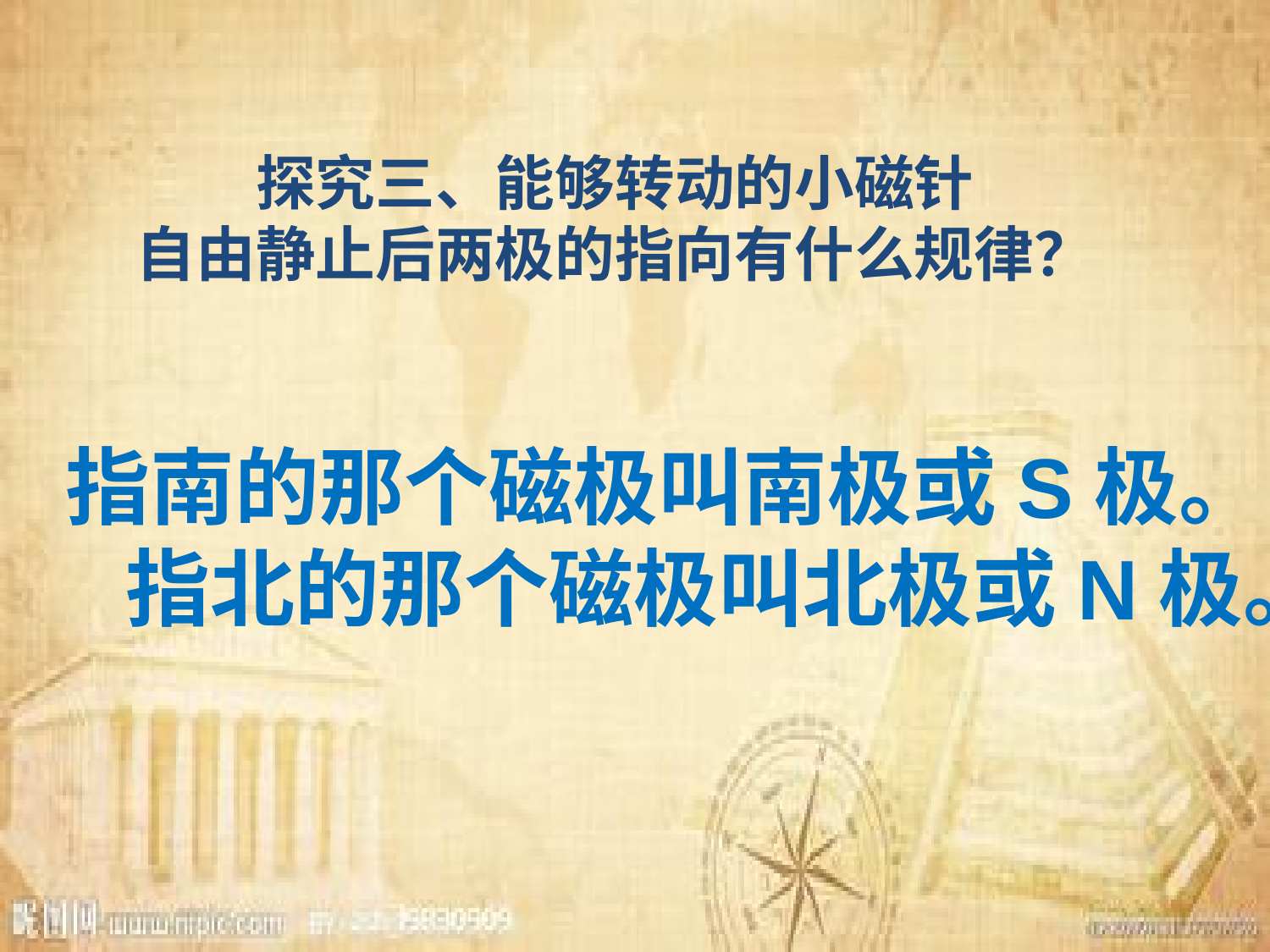

探究三、能够转动的小磁针
自由静止后两极的指向有什么规律？
指南的那个磁极叫南极或S极。
 指北的那个磁极叫北极或N极。